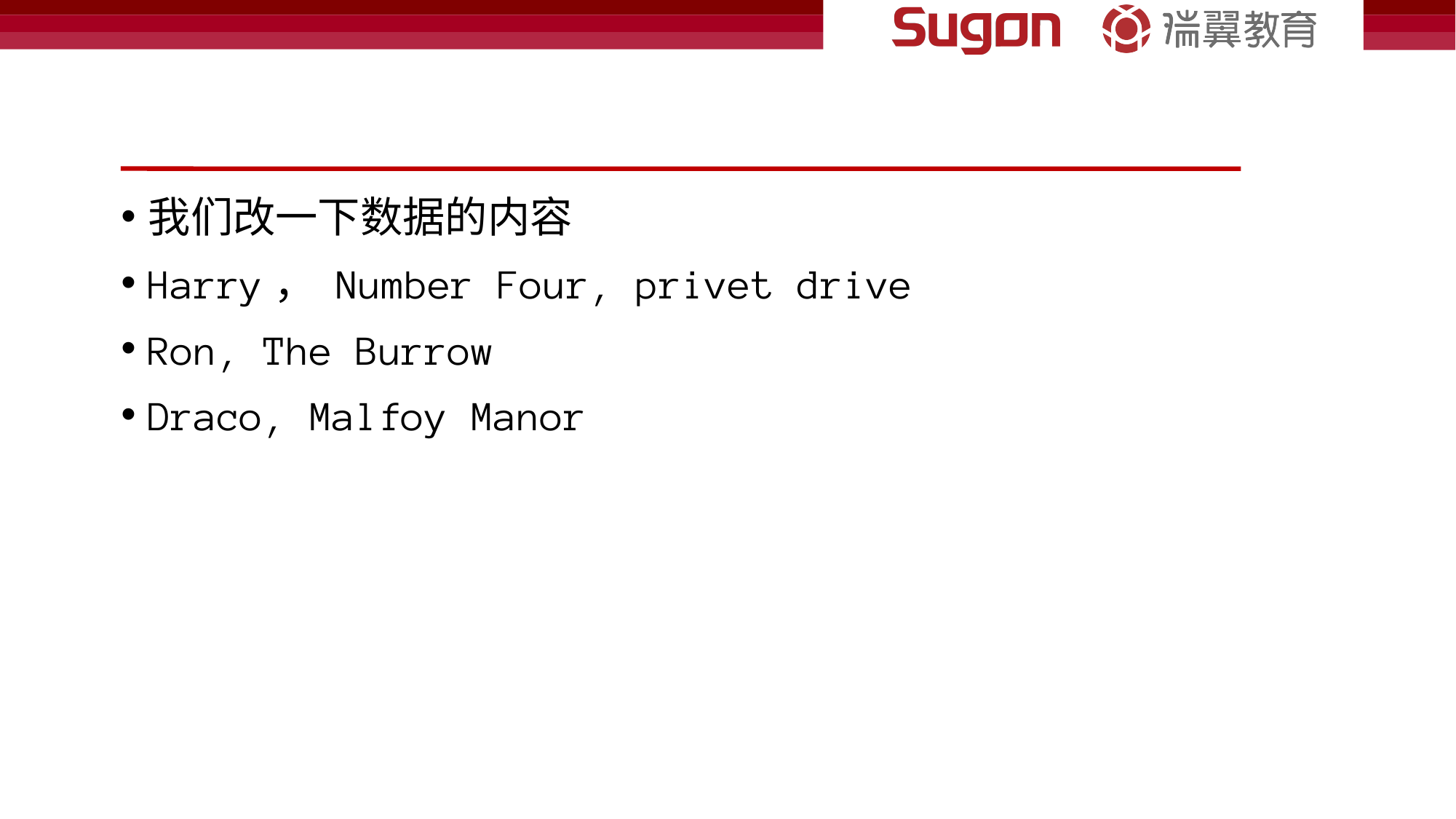

#
我们改一下数据的内容
Harry， Number Four, privet drive
Ron, The Burrow
Draco, Malfoy Manor